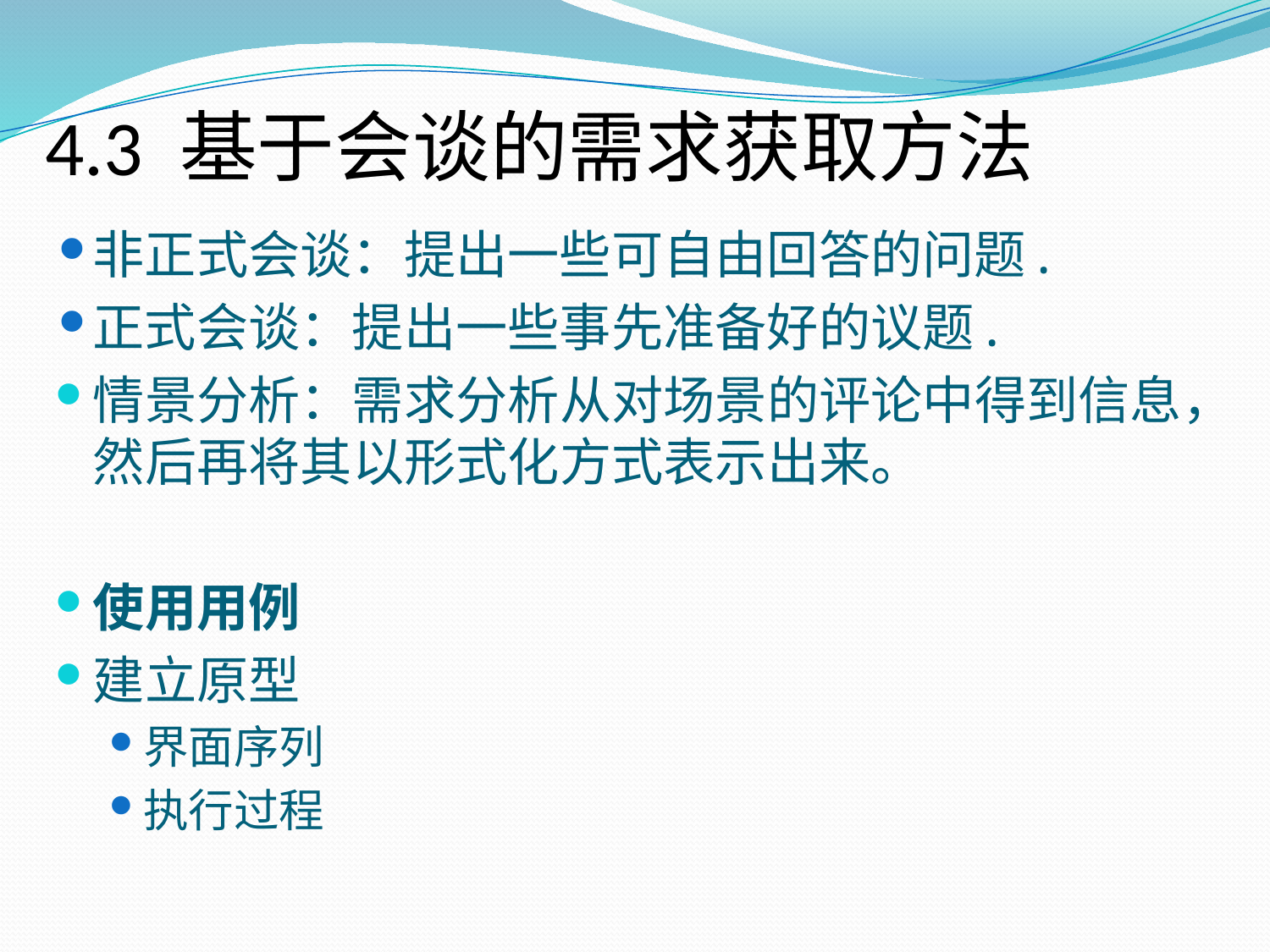

# 4.3 基于会谈的需求获取方法
非正式会谈：提出一些可自由回答的问题.
正式会谈：提出一些事先准备好的议题.
情景分析：需求分析从对场景的评论中得到信息，然后再将其以形式化方式表示出来。

使用用例
建立原型
界面序列
执行过程